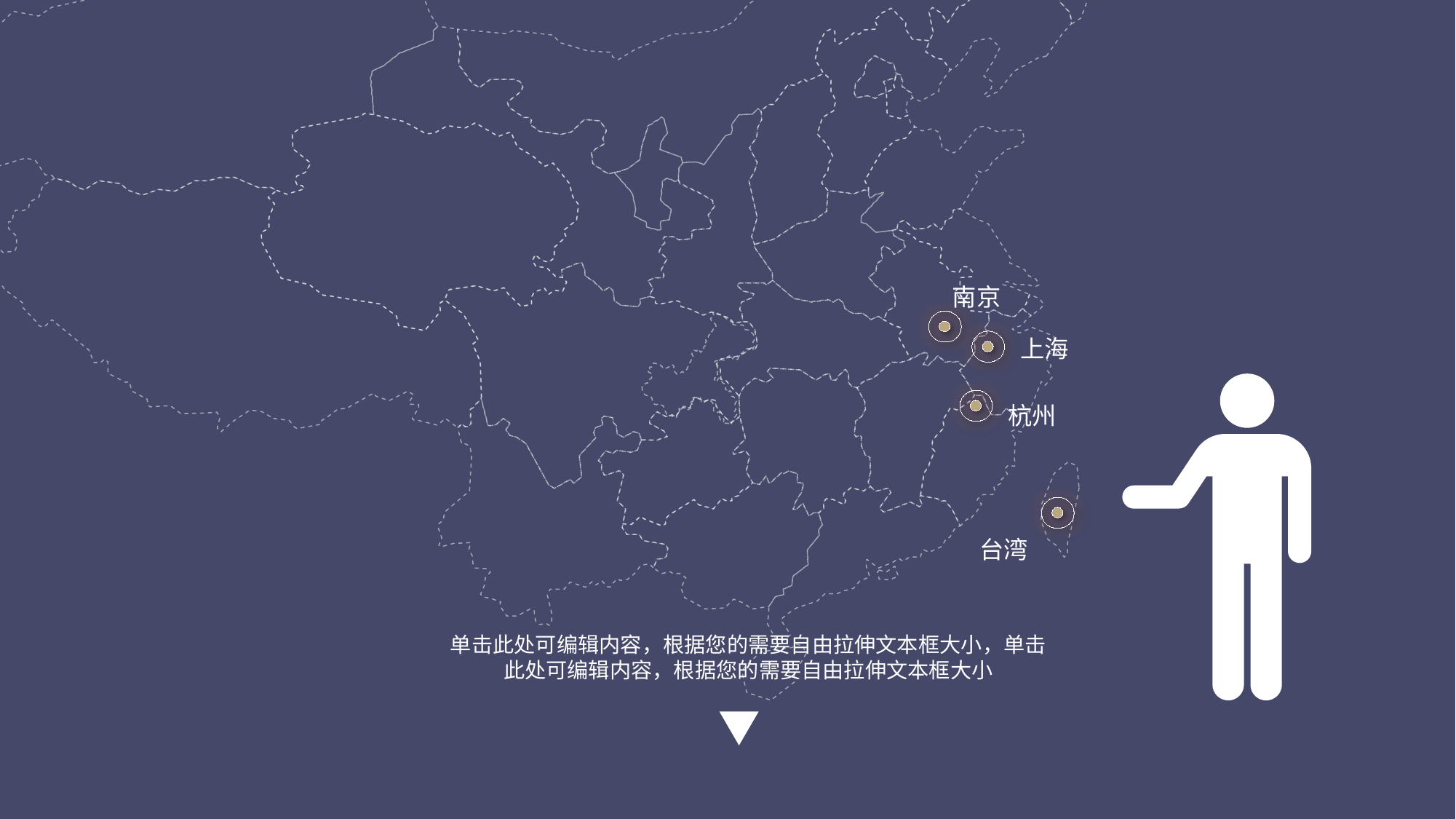

南京

上海

杭州

台湾
单击此处可编辑内容，根据您的需要自由拉伸文本框大小，单击此处可编辑内容，根据您的需要自由拉伸文本框大小